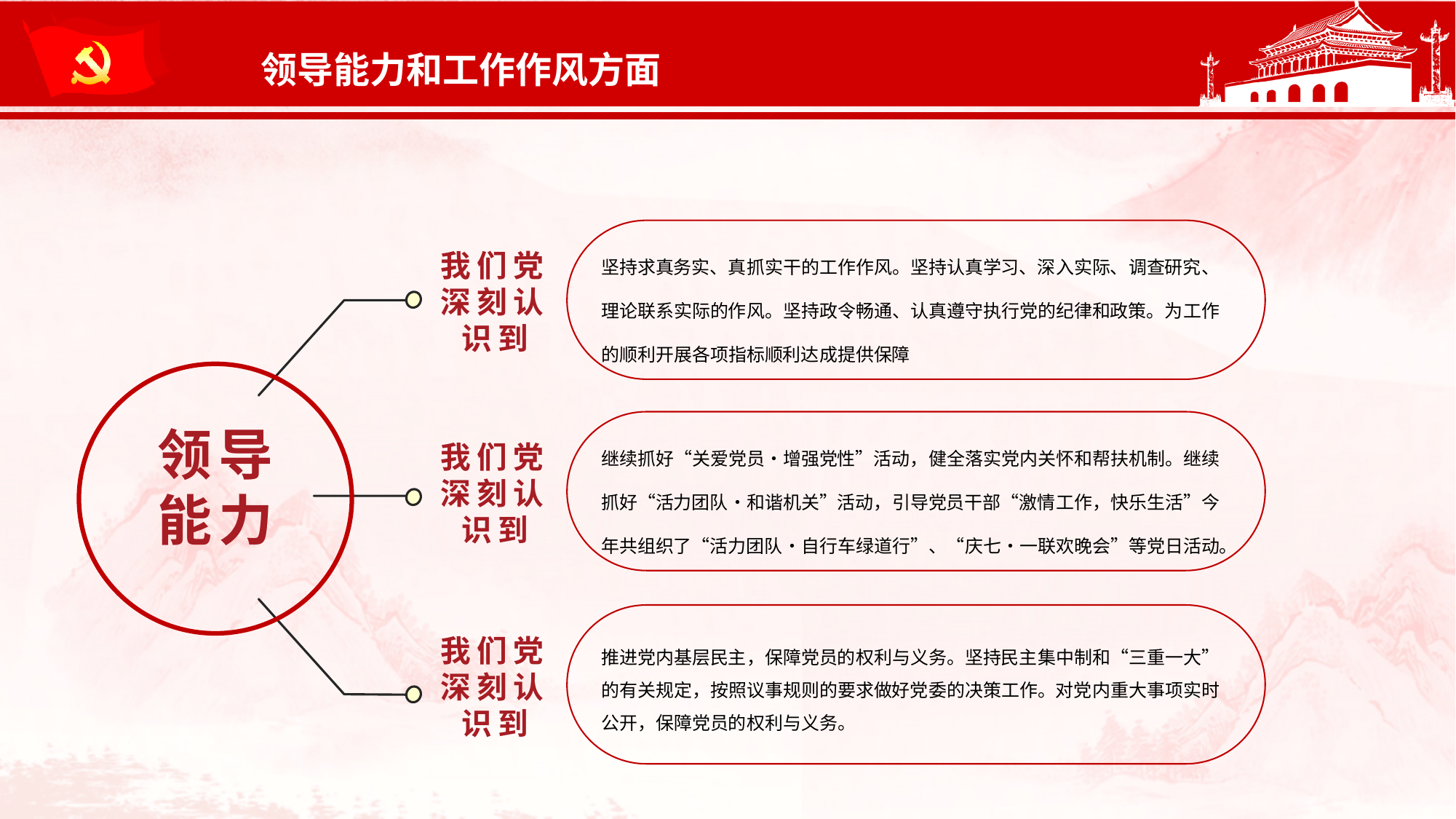

领导能力和工作作风方面
我们党深刻认识到
坚持求真务实、真抓实干的工作作风。坚持认真学习、深入实际、调查研究、理论联系实际的作风。坚持政令畅通、认真遵守执行党的纪律和政策。为工作的顺利开展各项指标顺利达成提供保障

领导
能力
我们党深刻认识到
继续抓好“关爱党员•增强党性”活动，健全落实党内关怀和帮扶机制。继续抓好“活力团队•和谐机关”活动，引导党员干部“激情工作，快乐生活”今年共组织了“活力团队•自行车绿道行”、“庆七•一联欢晚会”等党日活动。
我们党深刻认识到
推进党内基层民主，保障党员的权利与义务。坚持民主集中制和“三重一大”的有关规定，按照议事规则的要求做好党委的决策工作。对党内重大事项实时公开，保障党员的权利与义务。